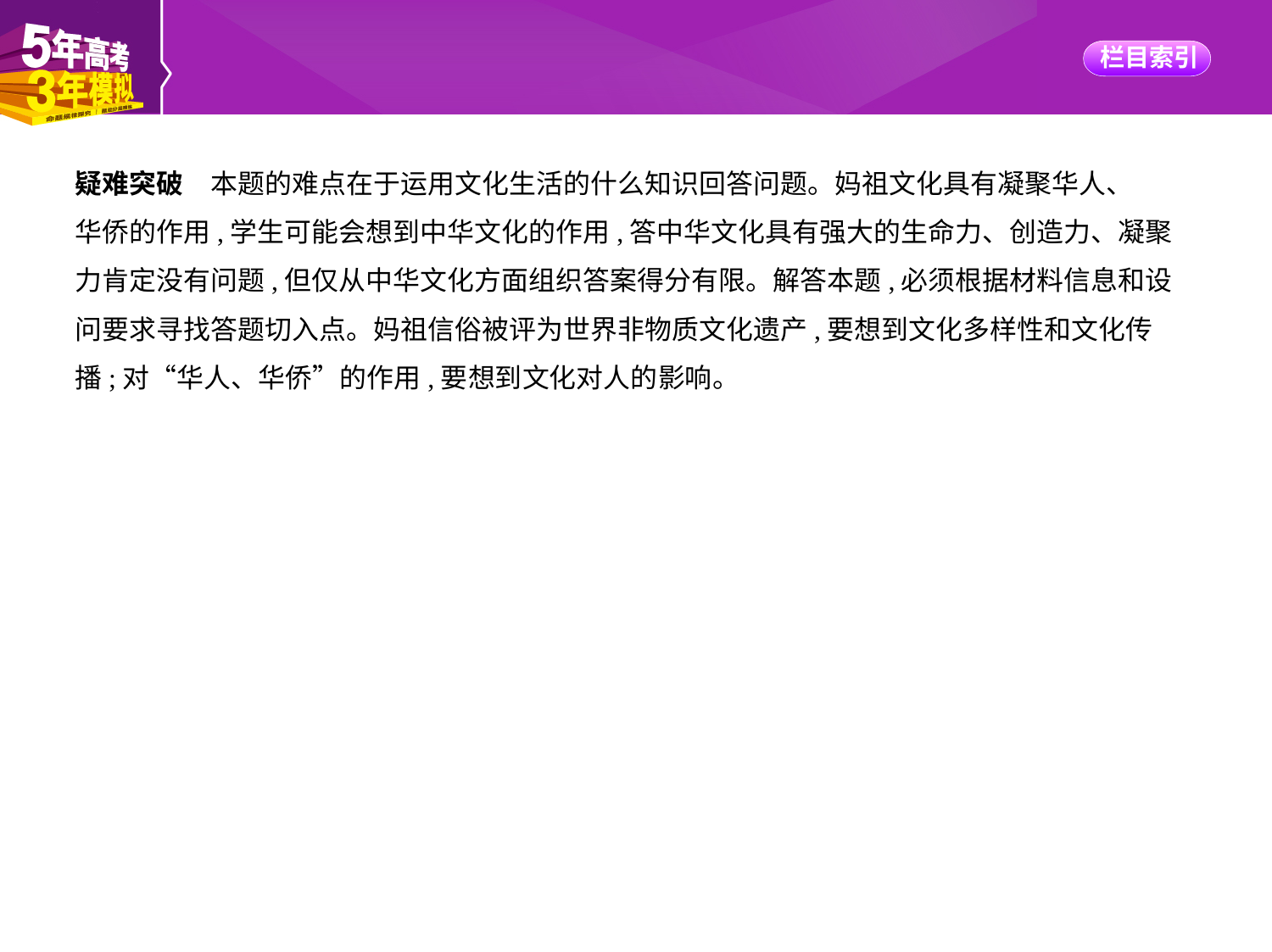

疑难突破　本题的难点在于运用文化生活的什么知识回答问题。妈祖文化具有凝聚华人、
华侨的作用,学生可能会想到中华文化的作用,答中华文化具有强大的生命力、创造力、凝聚
力肯定没有问题,但仅从中华文化方面组织答案得分有限。解答本题,必须根据材料信息和设
问要求寻找答题切入点。妈祖信俗被评为世界非物质文化遗产,要想到文化多样性和文化传
播;对“华人、华侨”的作用,要想到文化对人的影响。